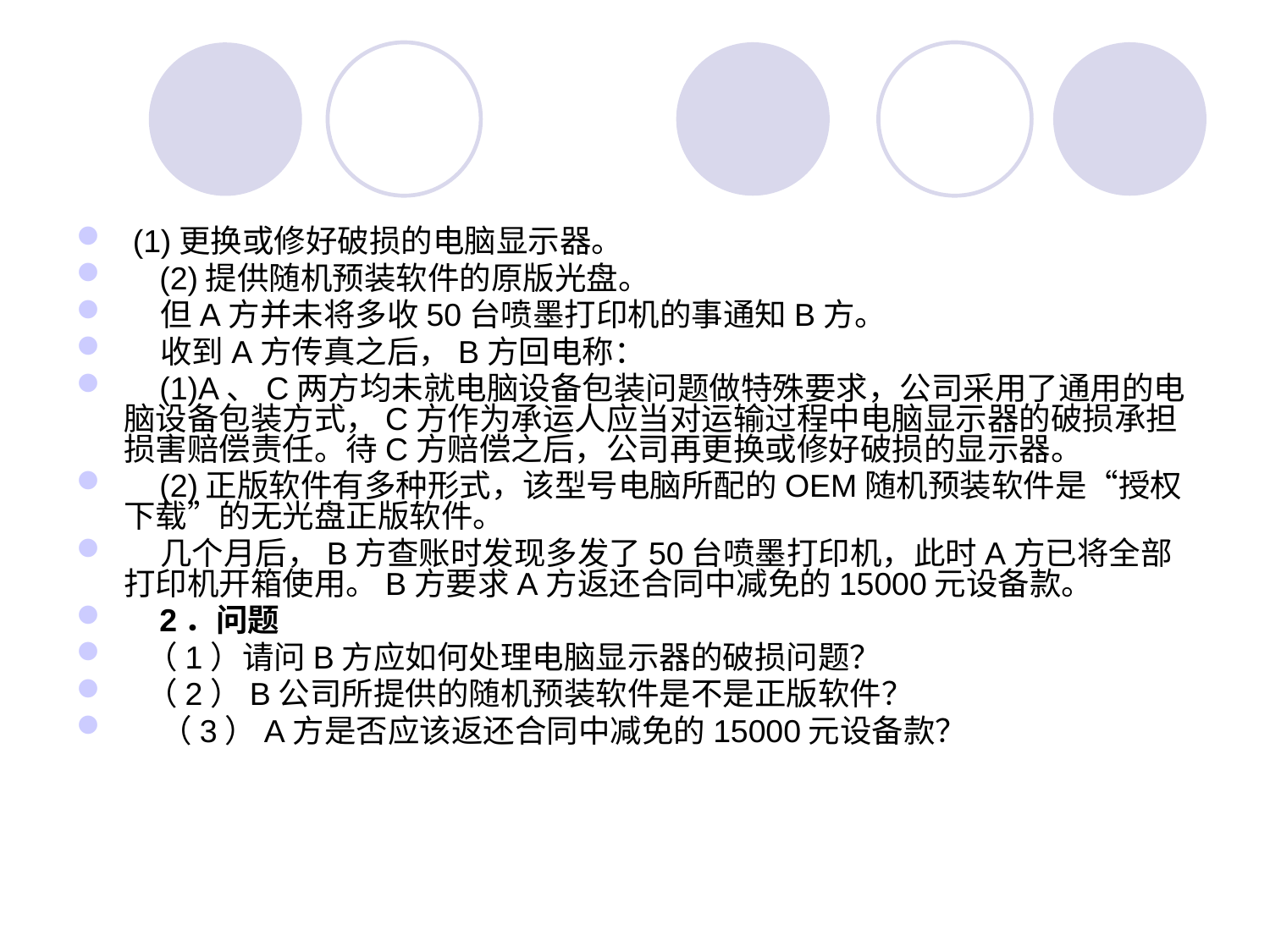

#
 (1)更换或修好破损的电脑显示器。
    (2)提供随机预装软件的原版光盘。
    但A方并未将多收50台喷墨打印机的事通知B方。
    收到A方传真之后，B方回电称：
    (1)A、C两方均未就电脑设备包装问题做特殊要求，公司采用了通用的电脑设备包装方式，C方作为承运人应当对运输过程中电脑显示器的破损承担损害赔偿责任。待C方赔偿之后，公司再更换或修好破损的显示器。
    (2)正版软件有多种形式，该型号电脑所配的OEM随机预装软件是“授权下载”的无光盘正版软件。
    几个月后，B方查账时发现多发了50台喷墨打印机，此时A方已将全部打印机开箱使用。B方要求A方返还合同中减免的15000元设备款。
    2．问题
  （1）请问B方应如何处理电脑显示器的破损问题？
  （2）B公司所提供的随机预装软件是不是正版软件？
    （3）A方是否应该返还合同中减免的15000元设备款？